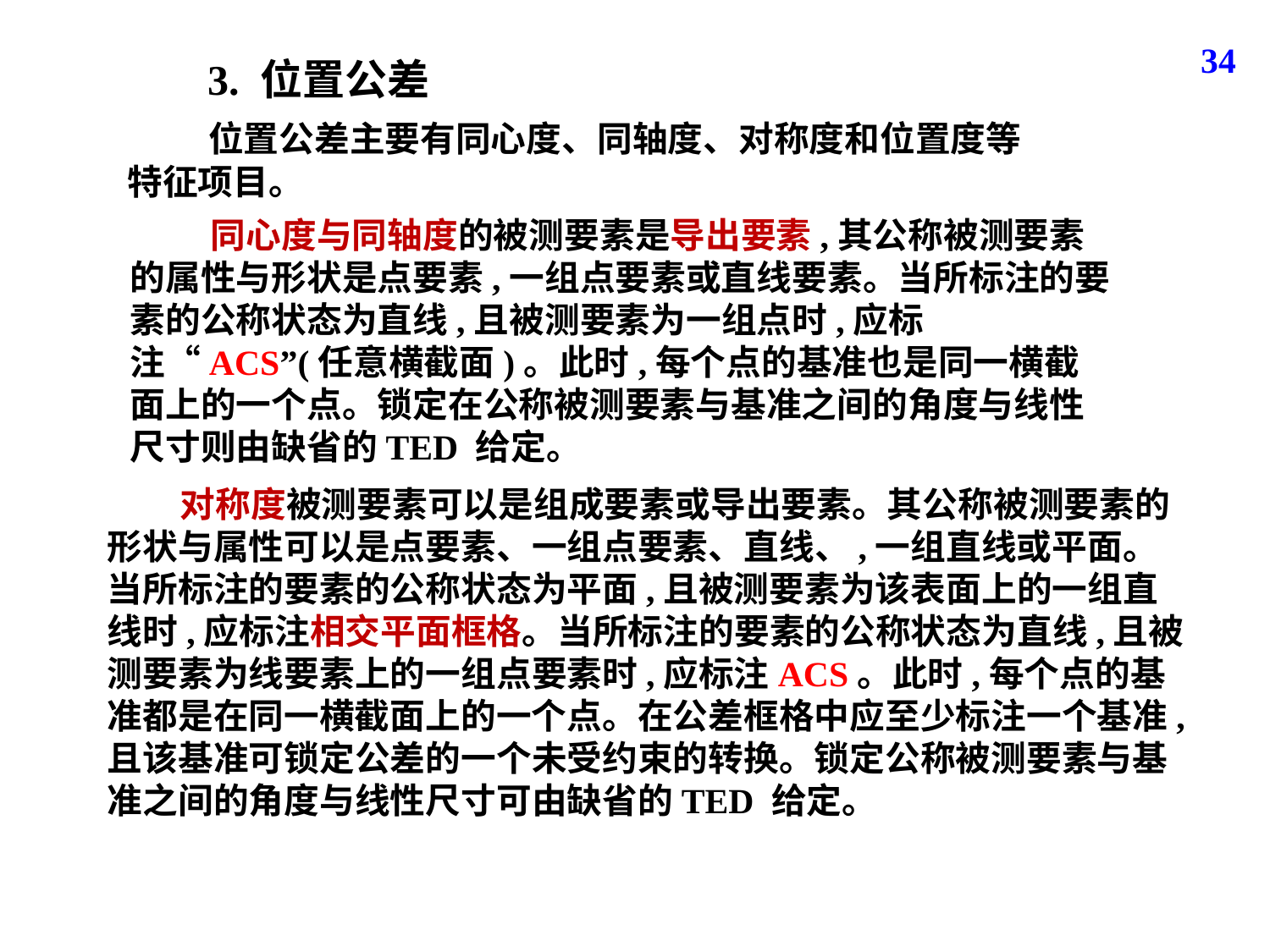

34
3. 位置公差
         位置公差主要有同心度、同轴度、对称度和位置度等特征项目。
         同心度与同轴度的被测要素是导出要素,其公称被测要素的属性与形状是点要素,一组点要素或直线要素。当所标注的要素的公称状态为直线,且被测要素为一组点时,应标注“ACS”(任意横截面)。此时,每个点的基准也是同一横截面上的一个点。锁定在公称被测要素与基准之间的角度与线性尺寸则由缺省的TED 给定。
        对称度被测要素可以是组成要素或导出要素。其公称被测要素的形状与属性可以是点要素、一组点要素、直线、,一组直线或平面。当所标注的要素的公称状态为平面,且被测要素为该表面上的一组直线时,应标注相交平面框格。当所标注的要素的公称状态为直线,且被测要素为线要素上的一组点要素时,应标注ACS。此时,每个点的基准都是在同一横截面上的一个点。在公差框格中应至少标注一个基准,且该基准可锁定公差的一个未受约束的转换。锁定公称被测要素与基准之间的角度与线性尺寸可由缺省的TED 给定。